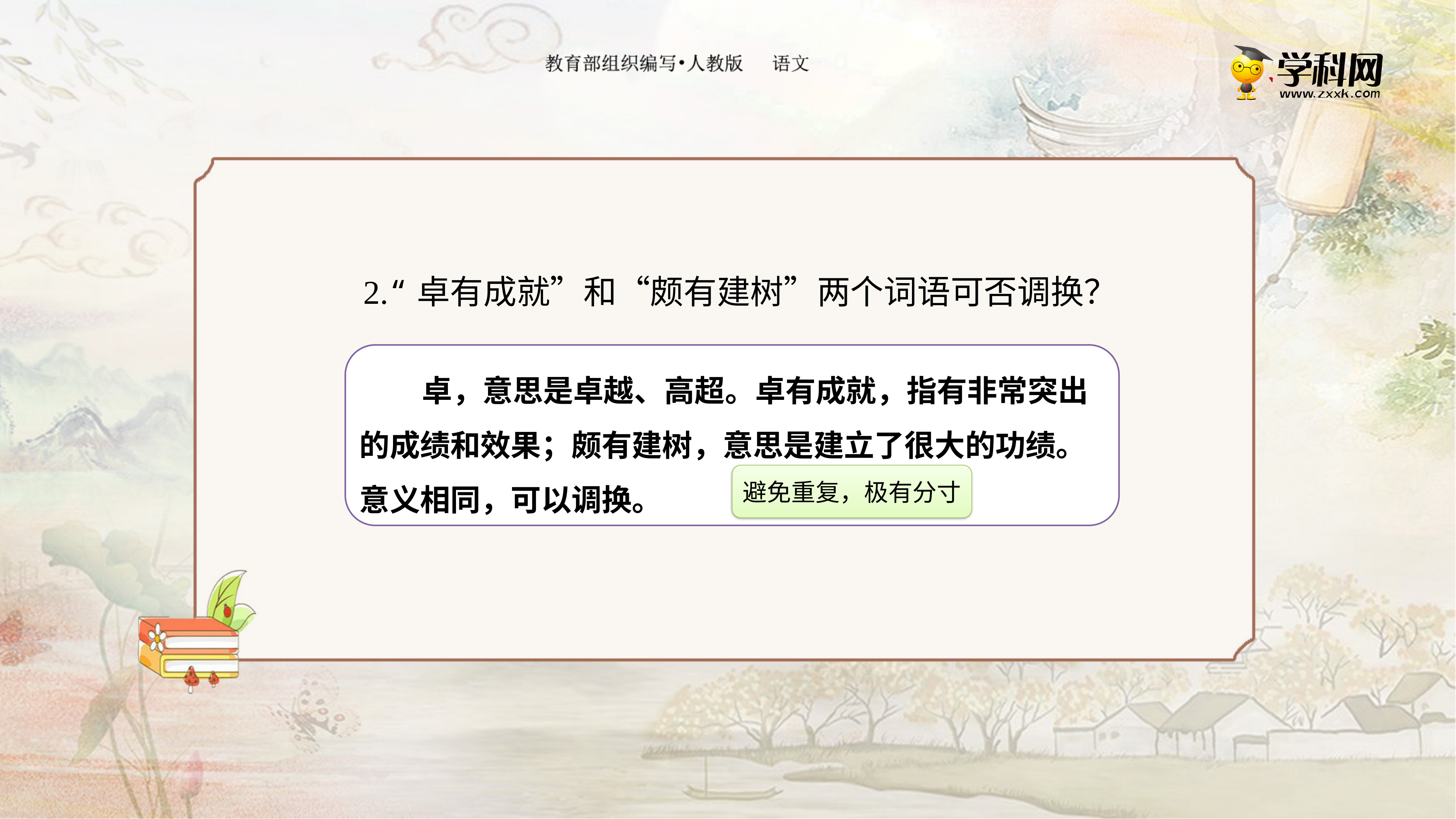

2.“卓有成就”和“颇有建树”两个词语可否调换？

        卓，意思是卓越、高超。卓有成就，指有非常突出的成绩和效果；颇有建树，意思是建立了很大的功绩。意义相同，可以调换。

避免重复，极有分寸